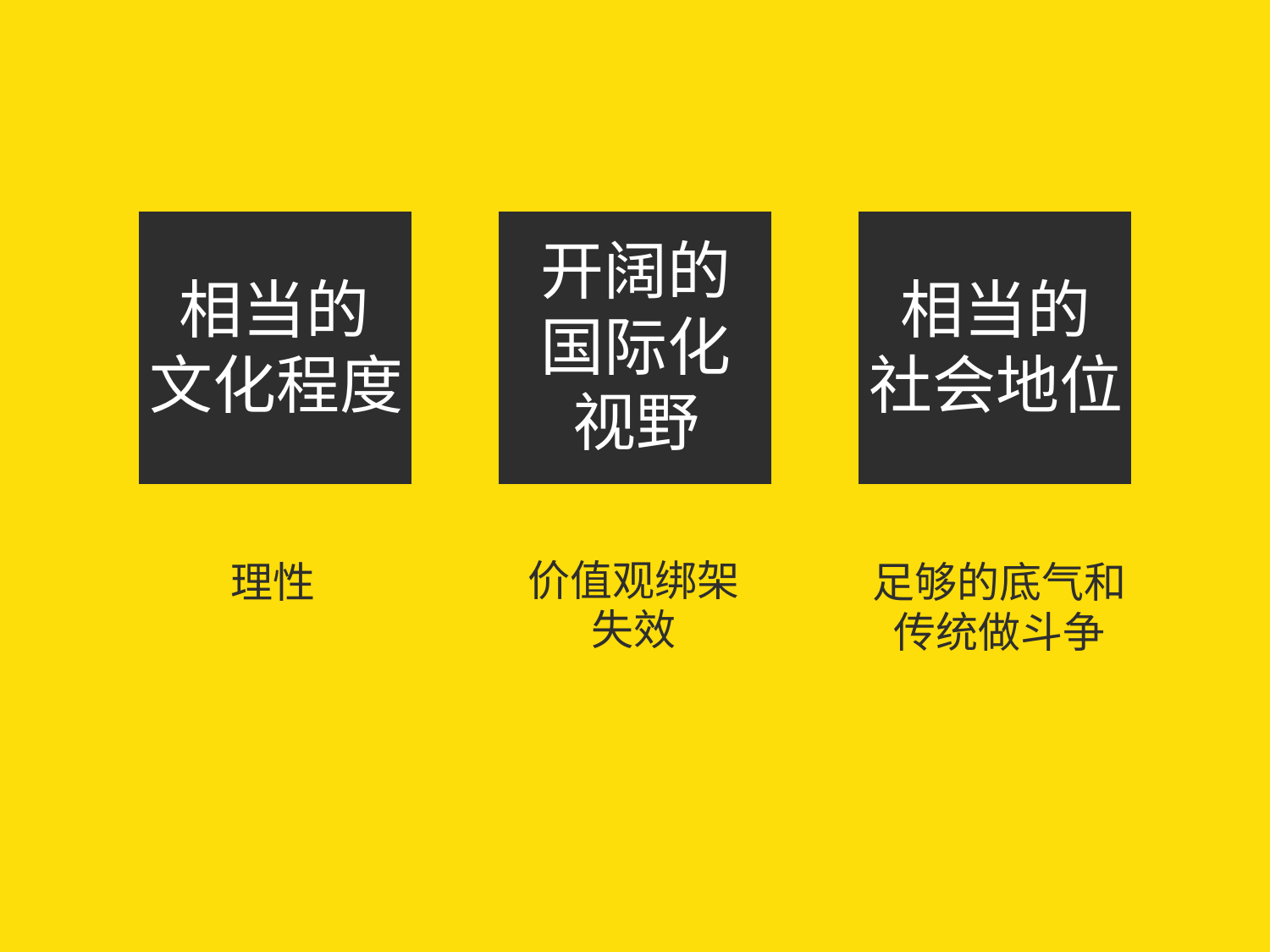

开阔的
	国际化
		视野

价值观绑架
			失效
	相当的
文化程度

		理性
			相当的
社会地位

	足够的底气和
		传统做斗争